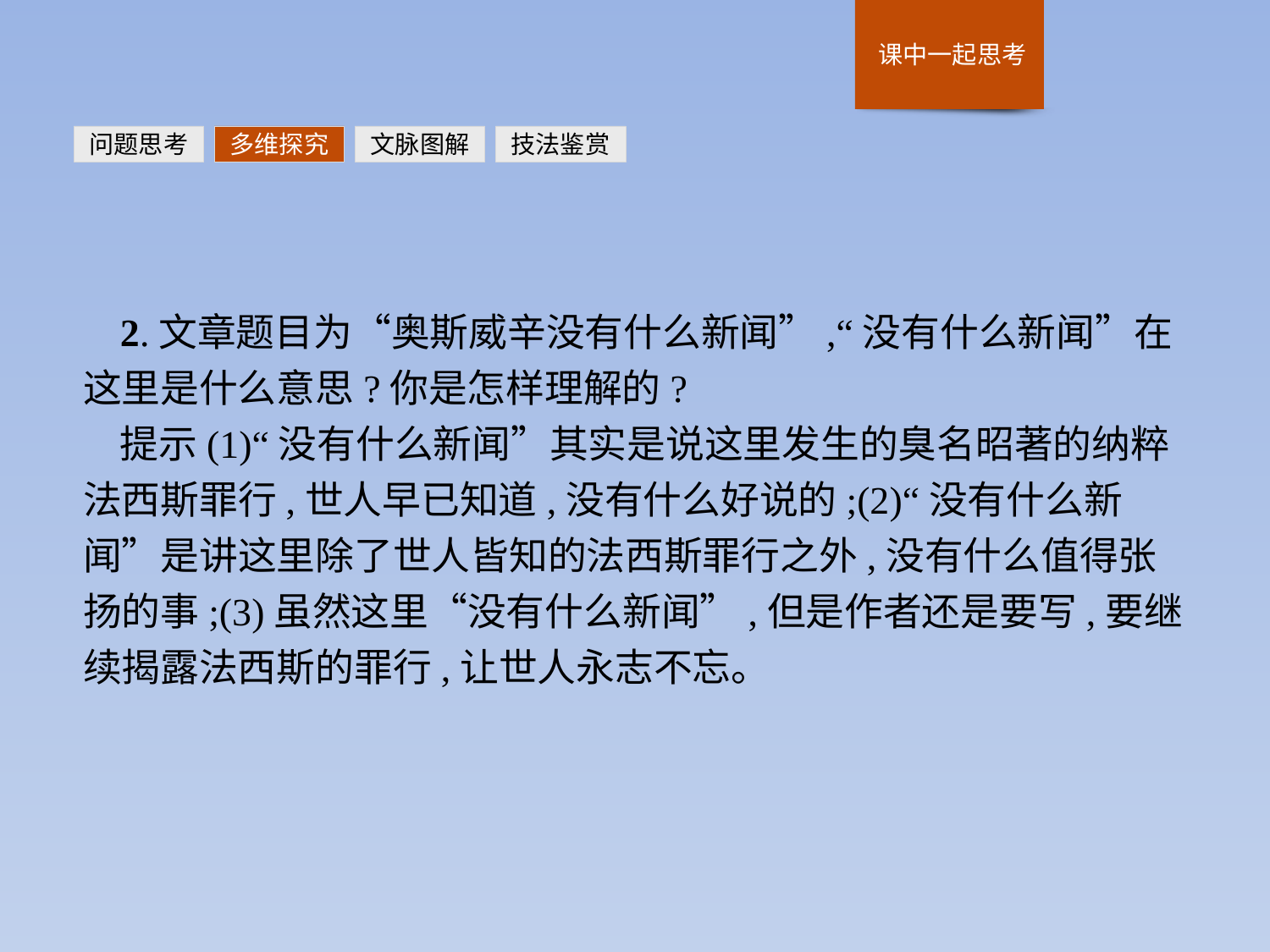

问题思考
多维探究
文脉图解
技法鉴赏
2.文章题目为“奥斯威辛没有什么新闻”,“没有什么新闻”在这里是什么意思?你是怎样理解的?
提示(1)“没有什么新闻”其实是说这里发生的臭名昭著的纳粹法西斯罪行,世人早已知道,没有什么好说的;(2)“没有什么新闻”是讲这里除了世人皆知的法西斯罪行之外,没有什么值得张扬的事;(3)虽然这里“没有什么新闻”,但是作者还是要写,要继续揭露法西斯的罪行,让世人永志不忘。